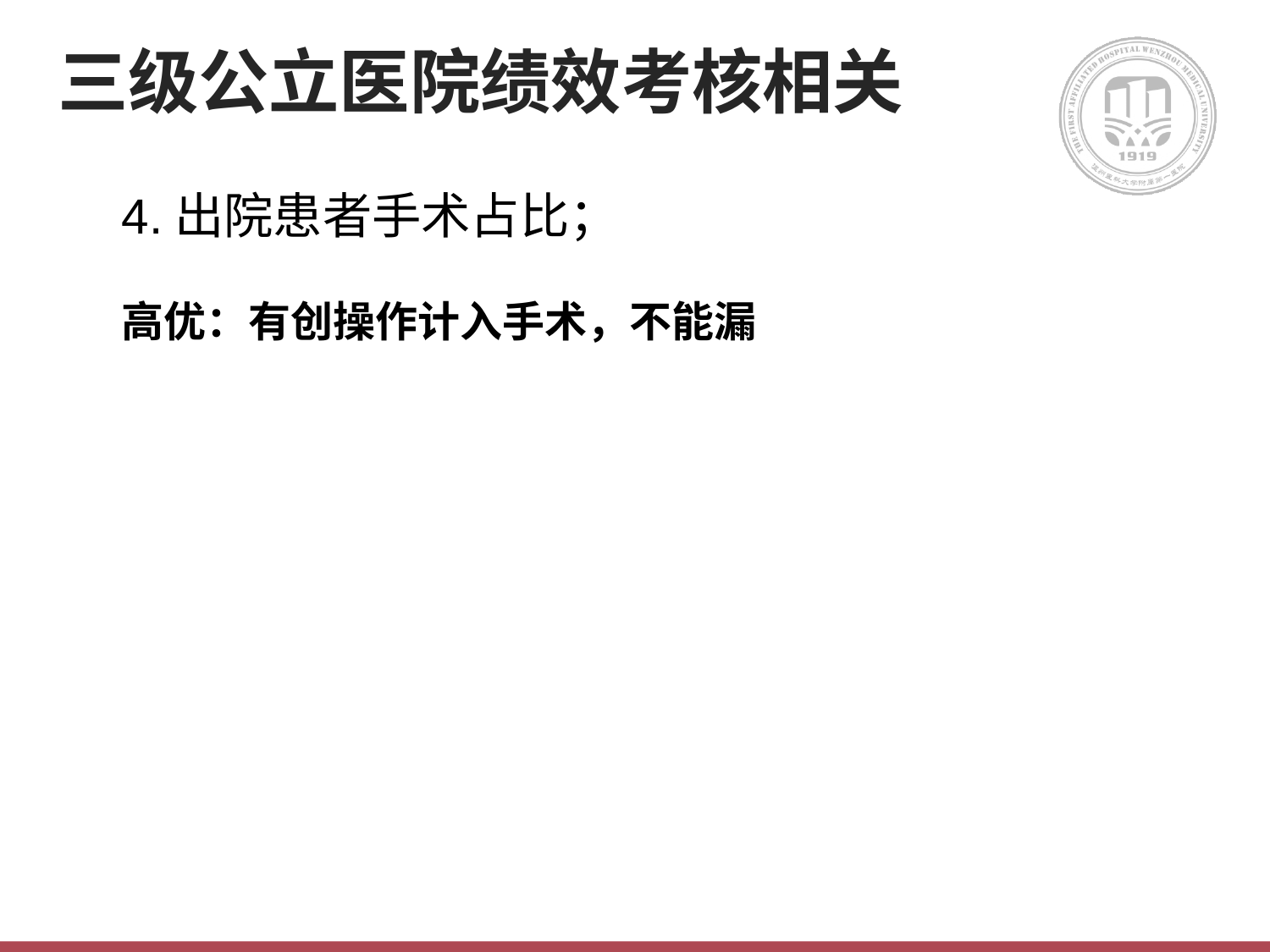

三级公立医院绩效考核相关
4.出院患者手术占比；

高优：有创操作计入手术，不能漏